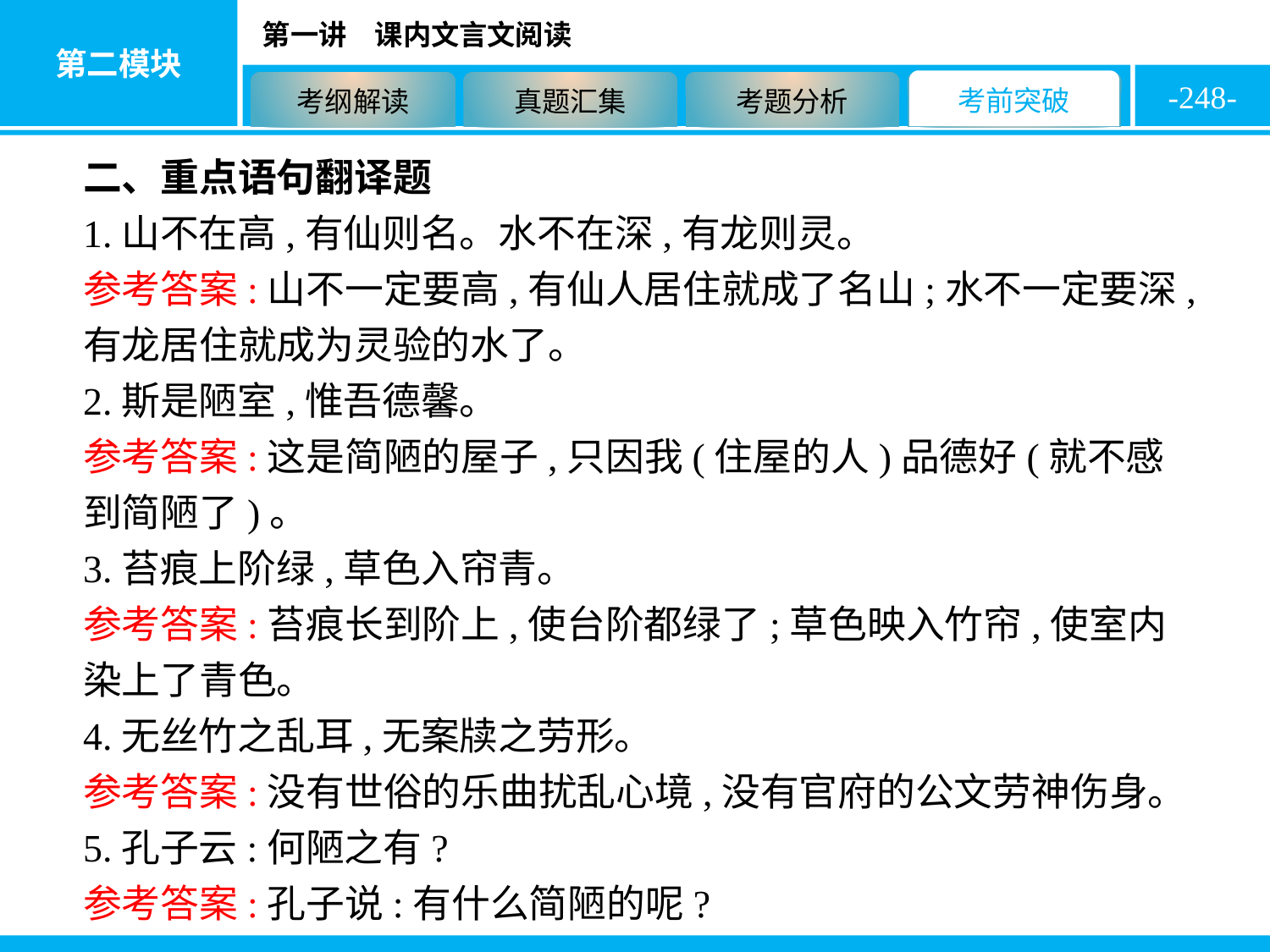

-248-
二、重点语句翻译题
1.山不在高,有仙则名。水不在深,有龙则灵。
参考答案:山不一定要高,有仙人居住就成了名山;水不一定要深,有龙居住就成为灵验的水了。
2.斯是陋室,惟吾德馨。
参考答案:这是简陋的屋子,只因我(住屋的人)品德好(就不感到简陋了)。
3.苔痕上阶绿,草色入帘青。
参考答案:苔痕长到阶上,使台阶都绿了;草色映入竹帘,使室内染上了青色。
4.无丝竹之乱耳,无案牍之劳形。
参考答案:没有世俗的乐曲扰乱心境,没有官府的公文劳神伤身。
5.孔子云:何陋之有?
参考答案:孔子说:有什么简陋的呢?